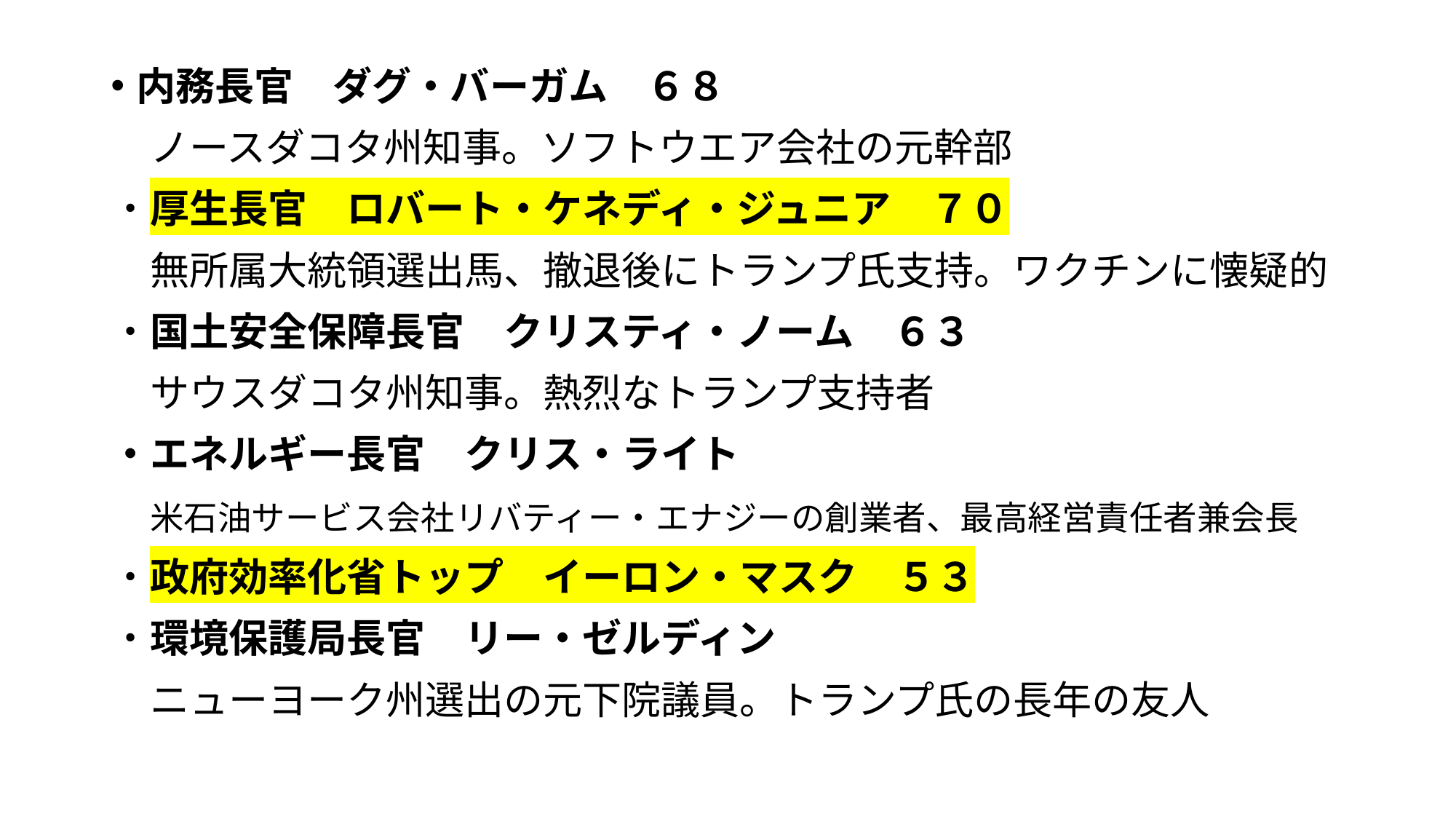

内務長官　ダグ・バーガム　６８
　ノースダコタ州知事。ソフトウエア会社の元幹部
・厚生長官　ロバート・ケネディ・ジュニア　７０
　無所属大統領選出馬、撤退後にトランプ氏支持。ワクチンに懐疑的
・国土安全保障長官　クリスティ・ノーム　６３
　サウスダコタ州知事。熱烈なトランプ支持者
・エネルギー長官　クリス・ライト
　米石油サービス会社リバティー・エナジーの創業者、最高経営責任者兼会長
・政府効率化省トップ　イーロン・マスク　５３
・環境保護局長官　リー・ゼルディン
　ニューヨーク州選出の元下院議員。トランプ氏の長年の友人